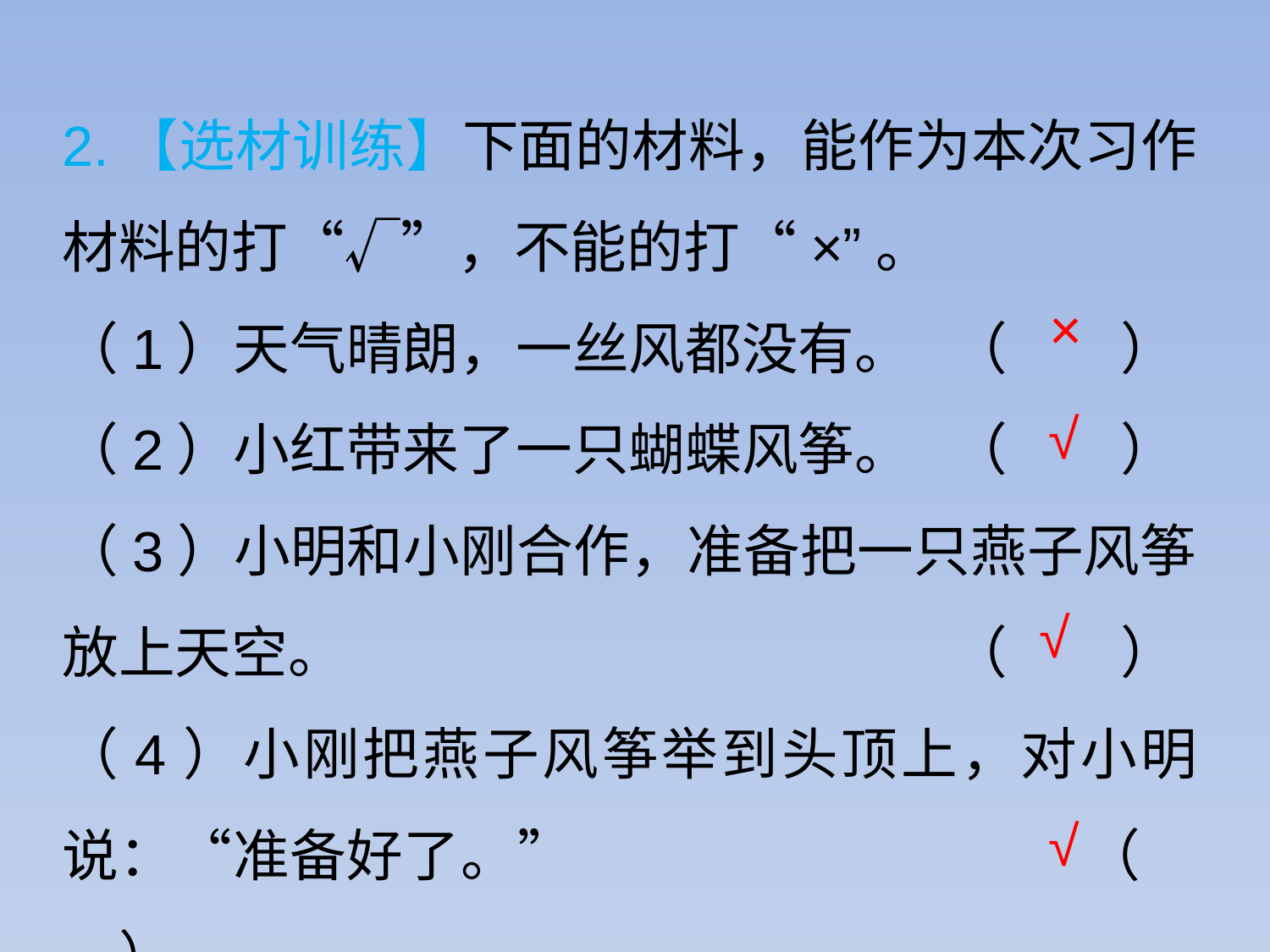

2.【选材训练】下面的材料，能作为本次习作材料的打“√”，不能的打“×”。
（1）天气晴朗，一丝风都没有。	（　　）
（2）小红带来了一只蝴蝶风筝。	（　　）
（3）小明和小刚合作，准备把一只燕子风筝放上天空。					（　　）
（4）小刚把燕子风筝举到头顶上，对小明说：“准备好了。”				（　　）
×
√
√
√